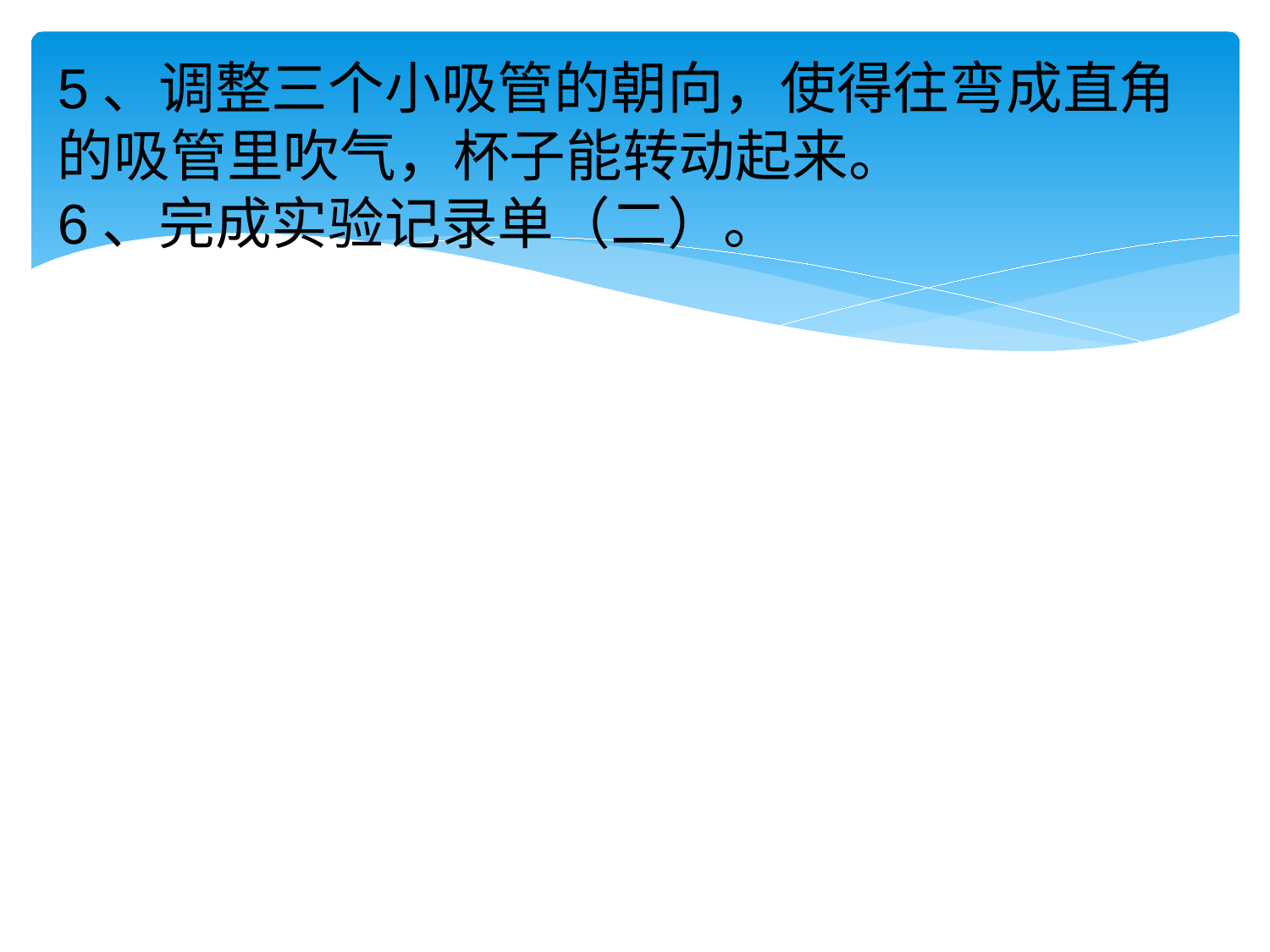

5、调整三个小吸管的朝向，使得往弯成直角的吸管里吹气，杯子能转动起来。
6、完成实验记录单（二）。